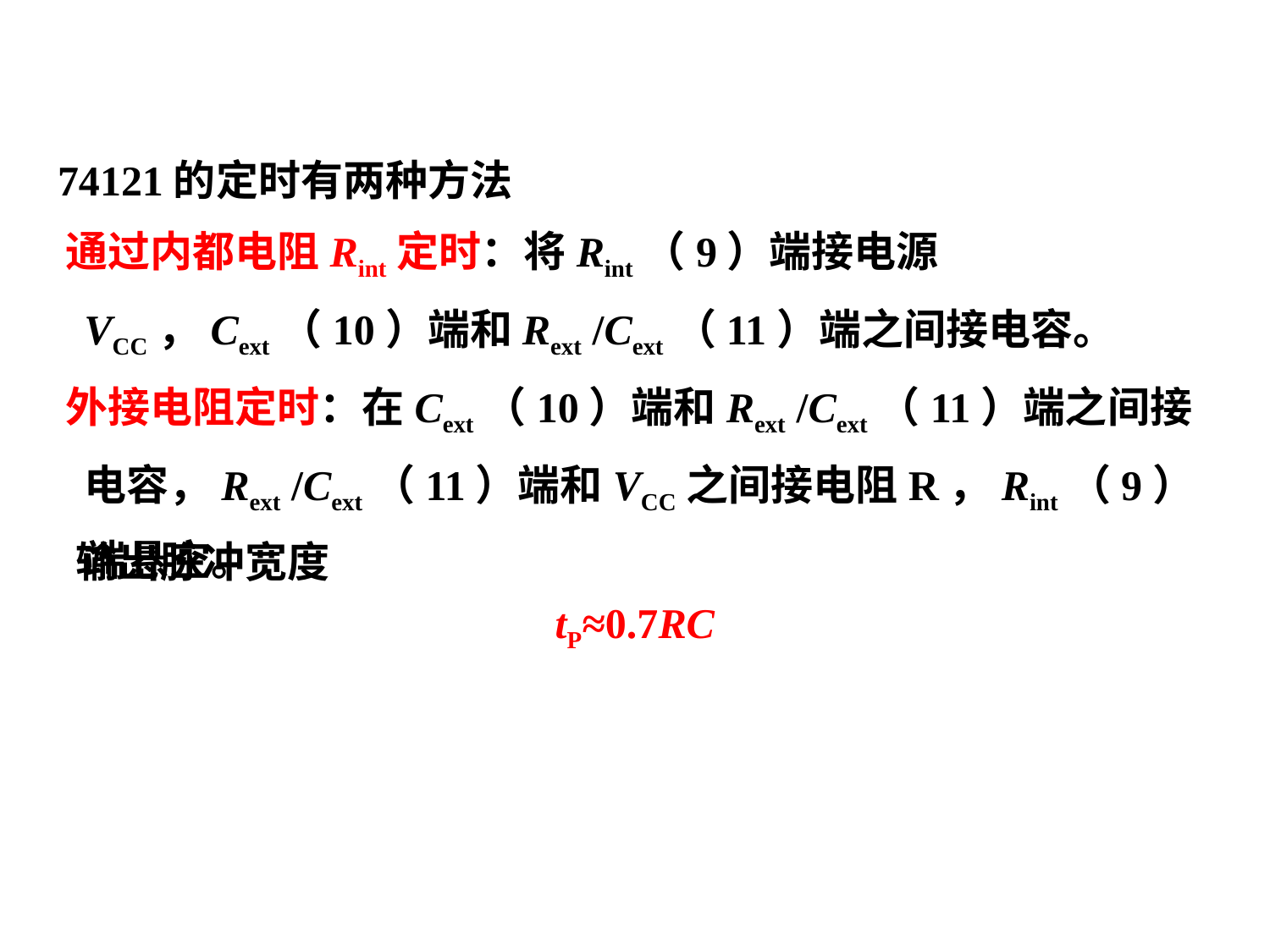

74121的定时有两种方法
  通过内都电阻Rint定时：将Rint（9）端接电源VCC，Cext（10）端和Rext /Cext（11）端之间接电容。
  外接电阻定时：在Cext（10）端和Rext /Cext（11）端之间接电容，Rext /Cext（11）端和VCC之间接电阻R，Rint（9）端悬空。
输出脉冲宽度
tP≈0.7RC